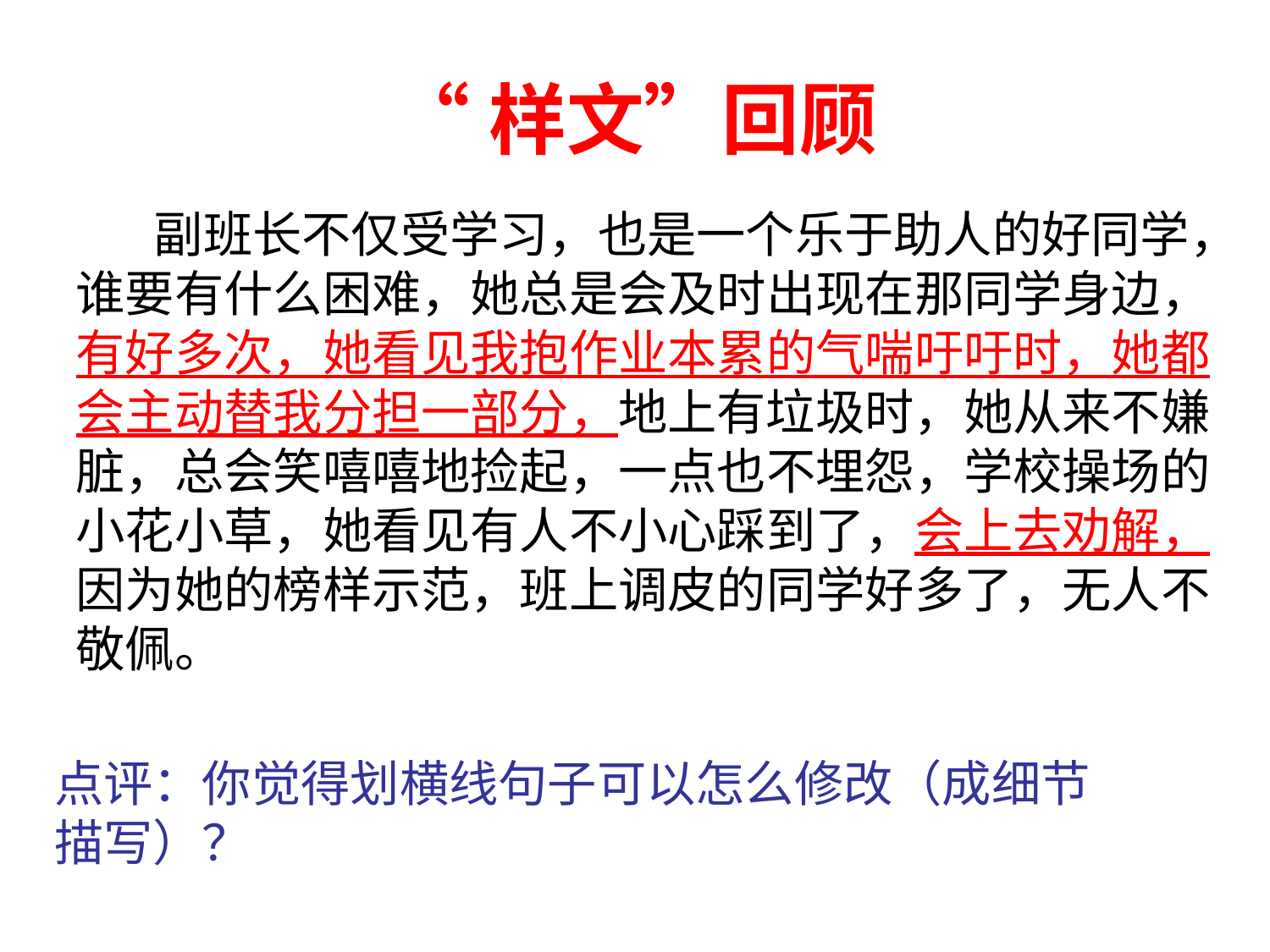

# “样文”回顾
      副班长不仅受学习，也是一个乐于助人的好同学，
谁要有什么困难，她总是会及时出现在那同学身边，
有好多次，她看见我抱作业本累的气喘吁吁时，她都会主动替我分担一部分，地上有垃圾时，她从来不嫌脏，总会笑嘻嘻地捡起，一点也不埋怨，学校操场的小花小草，她看见有人不小心踩到了，会上去劝解，因为她的榜样示范，班上调皮的同学好多了，无人不敬佩。
点评：你觉得划横线句子可以怎么修改（成细节描写）？